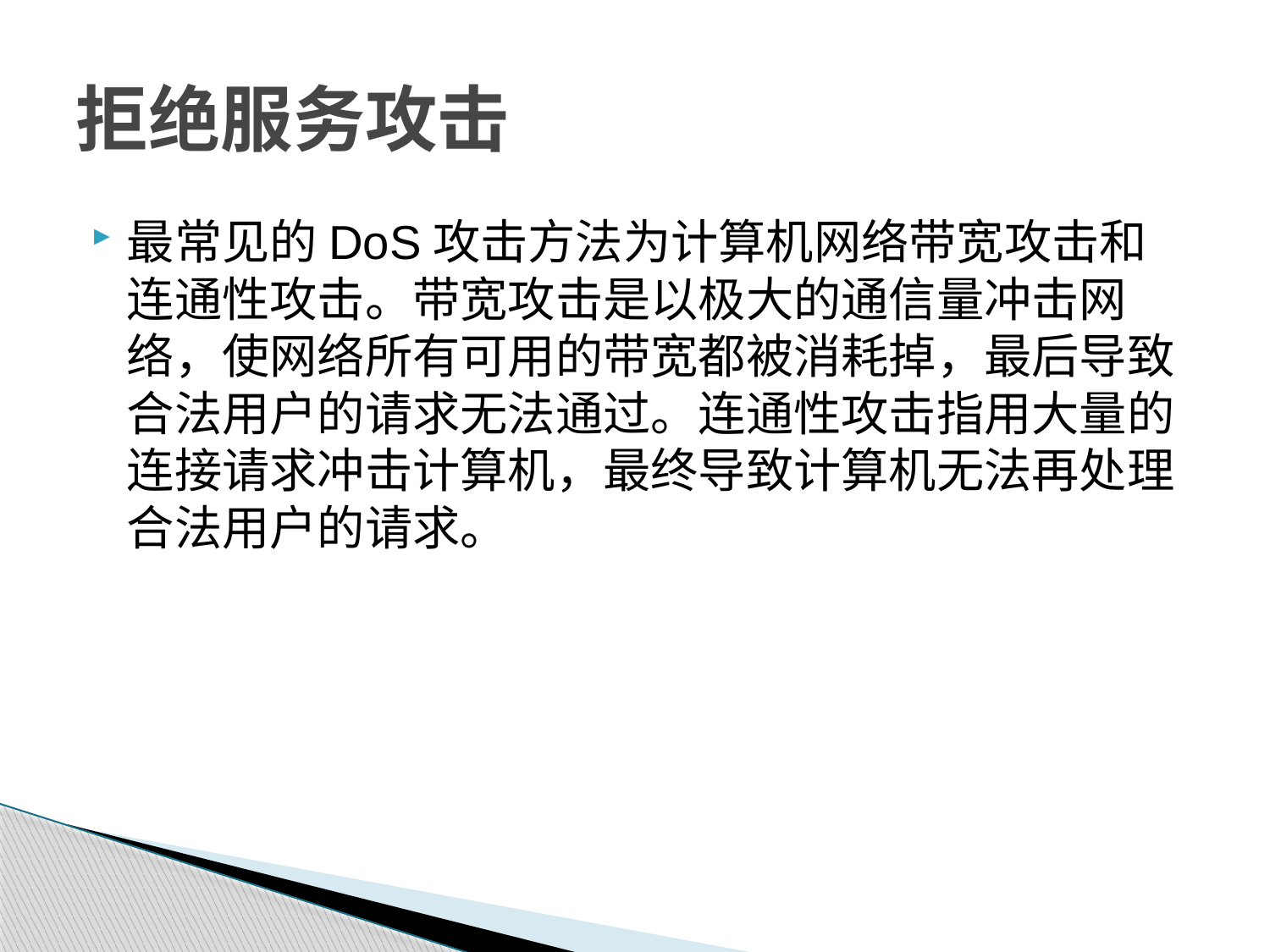

# 拒绝服务攻击
最常见的DoS攻击方法为计算机网络带宽攻击和连通性攻击。带宽攻击是以极大的通信量冲击网络，使网络所有可用的带宽都被消耗掉，最后导致合法用户的请求无法通过。连通性攻击指用大量的连接请求冲击计算机，最终导致计算机无法再处理合法用户的请求。